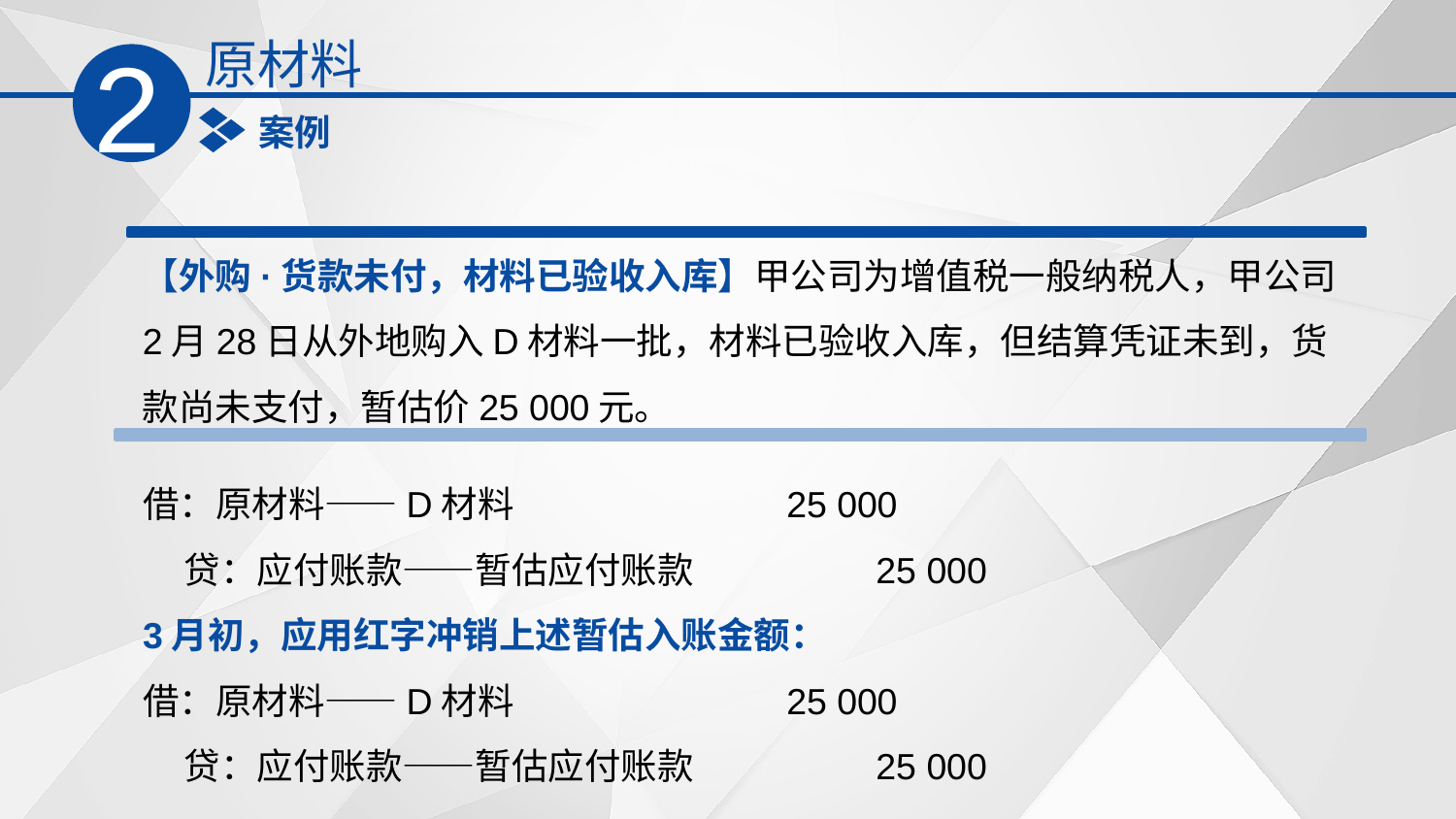

原材料
2

案例

【外购·货款未付，材料已验收入库】甲公司为增值税一般纳税人，甲公司2月28日从外地购入D材料一批，材料已验收入库，但结算凭证未到，货款尚未支付，暂估价25 000元。

借：原材料——D材料                                25 000
    贷：应付账款——暂估应付账款                     25 000
3月初，应用红字冲销上述暂估入账金额：
借：原材料——D材料                                25 000
    贷：应付账款——暂估应付账款                     25 000